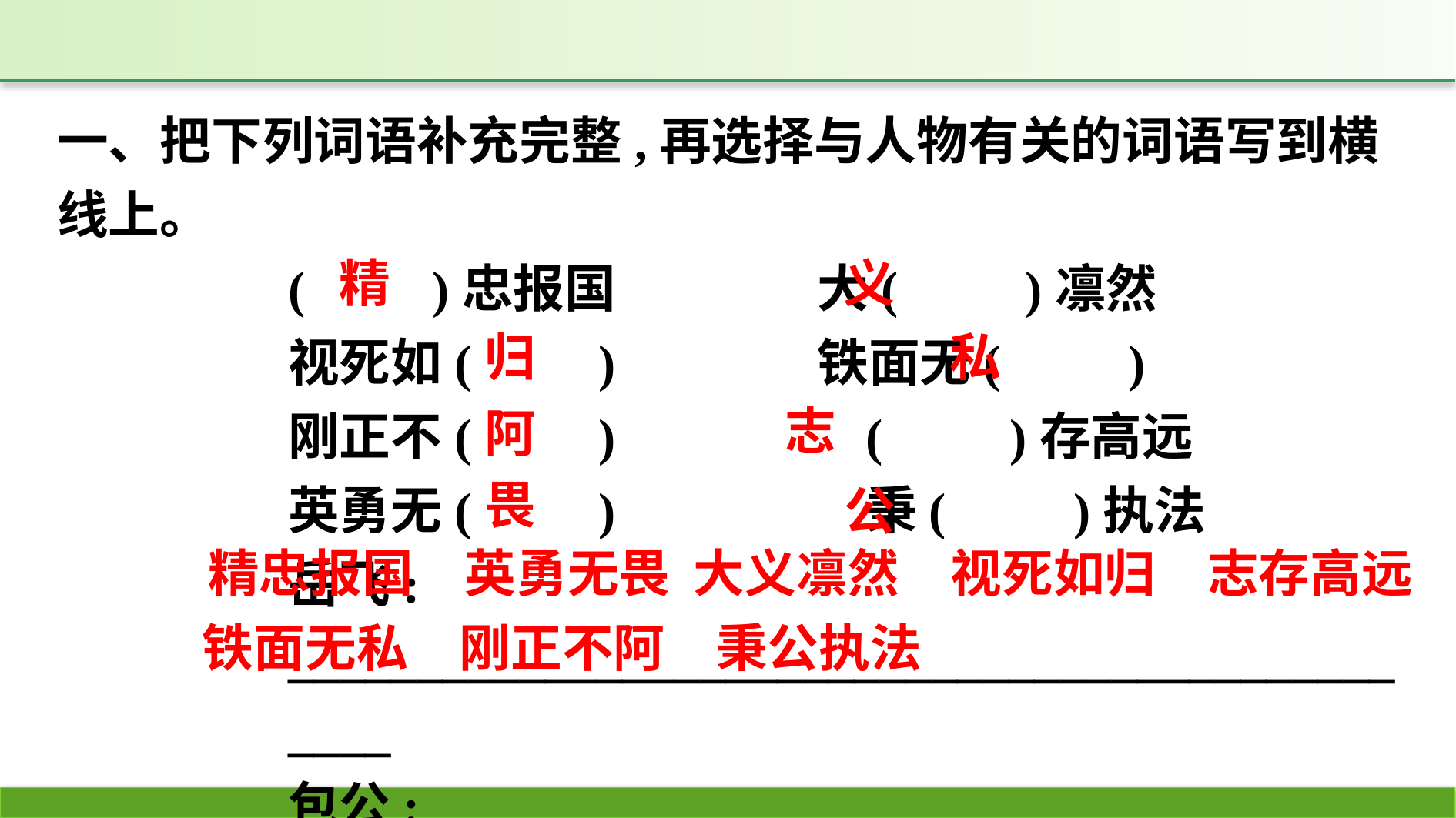

一、把下列词语补充完整,再选择与人物有关的词语写到横线上。
(　　)忠报国　　　	大(　　)凛然
视死如(　　)　　　	铁面无(　　)
刚正不(　　)			(　　)存高远
英勇无(　　)			秉(　　)执法
岳飞: _______________________________________________
包公: ___________________________________________
精
义
归
私
志
阿
畏
公
精忠报国　英勇无畏  大义凛然　视死如归　志存高远
铁面无私　刚正不阿　秉公执法